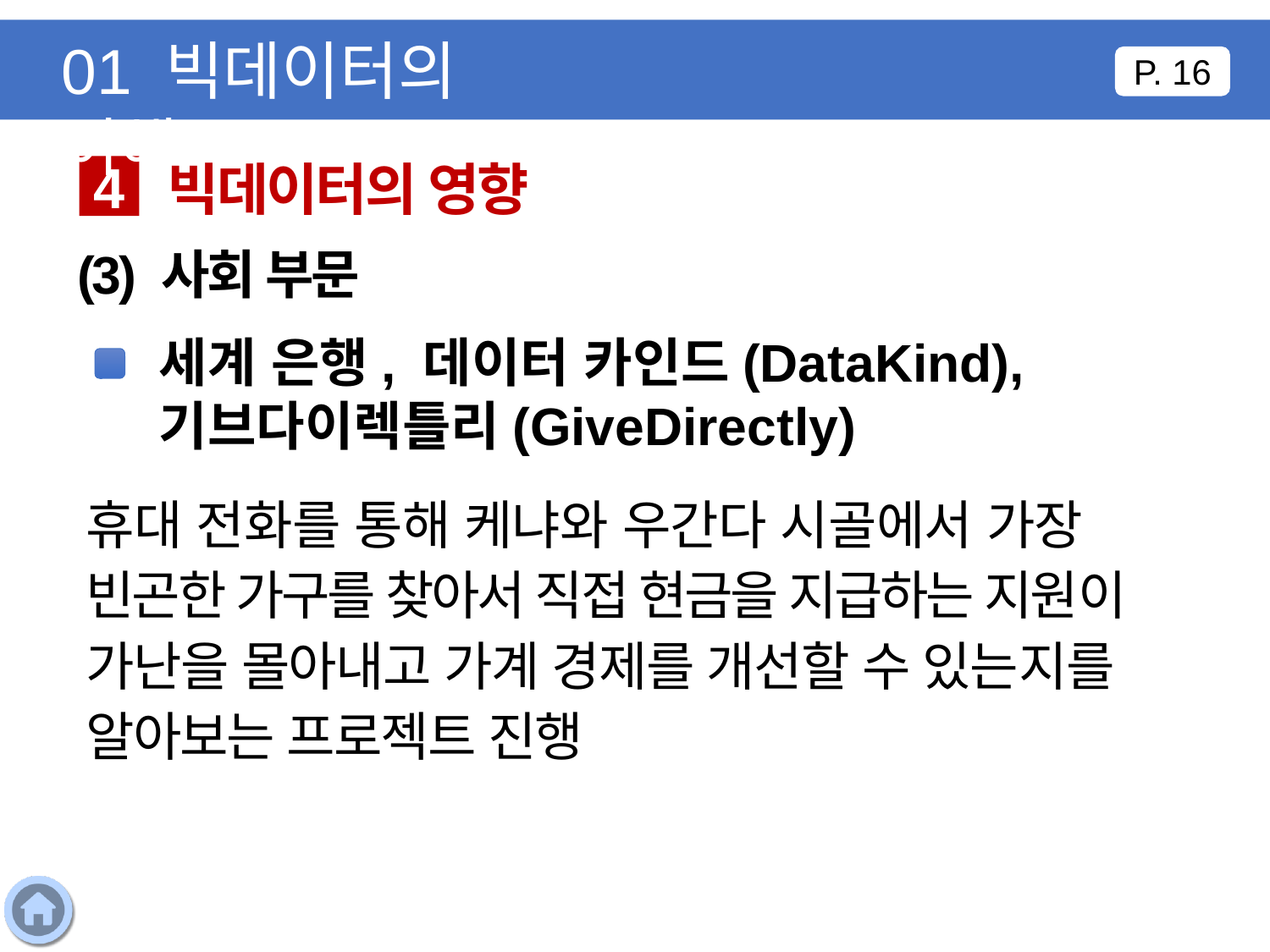

01 빅데이터의 이해
P. 16
빅데이터의 영향
4
(3) 사회 부문
세계 은행, 데이터 카인드(DataKind),
기브다이렉틀리(GiveDirectly)

휴대 전화를 통해 케냐와 우간다 시골에서 가장 빈곤한 가구를 찾아서 직접 현금을 지급하는 지원이 가난을 몰아내고 가계 경제를 개선할 수 있는지를 알아보는 프로젝트 진행